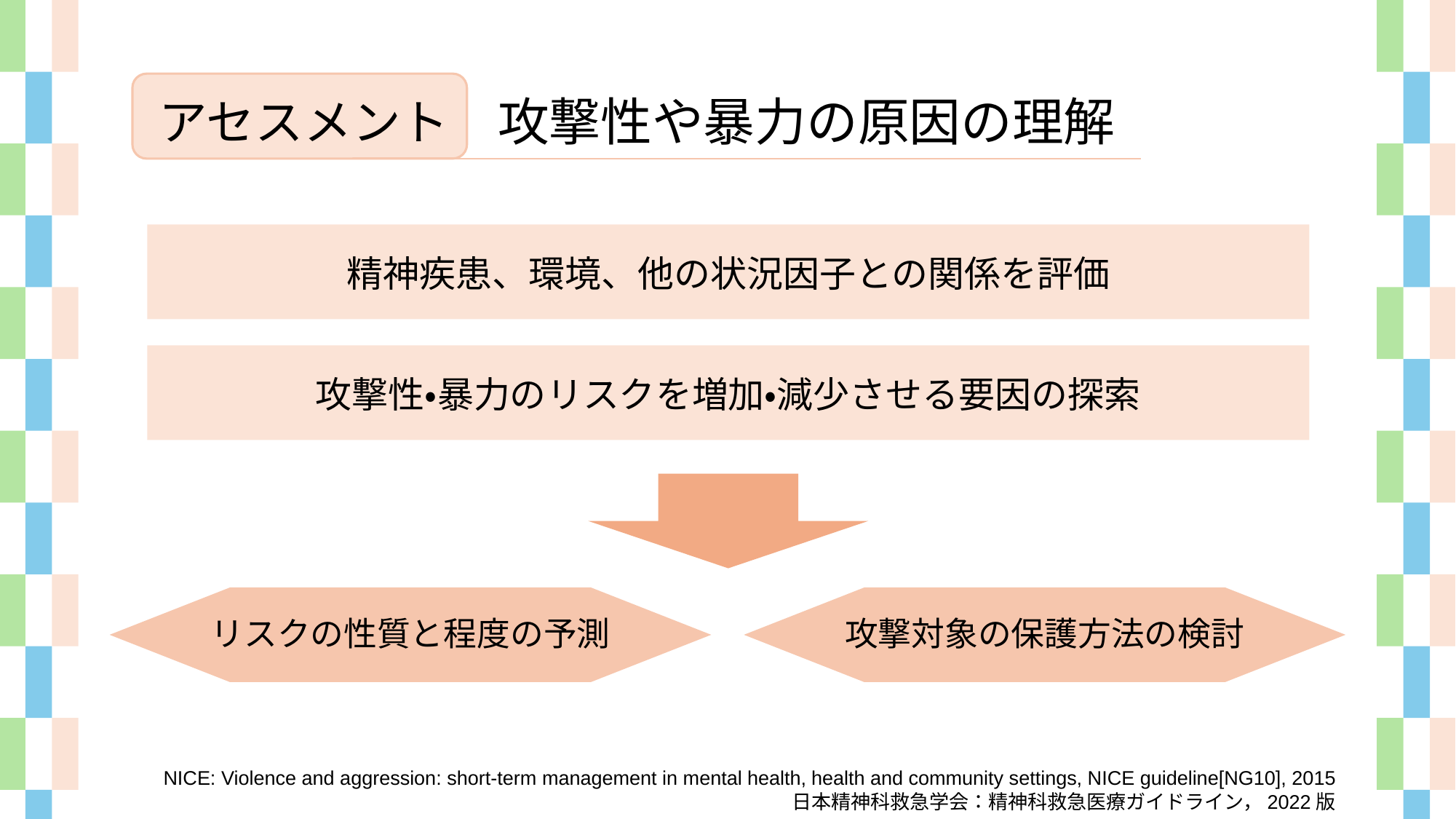

攻撃性や暴力の原因の理解
アセスメント

精神疾患、環境、他の状況因子との関係を評価

攻撃性・暴力のリスクを増加・減少させる要因の探索

攻撃対象の保護方法の検討
リスクの性質と程度の予測
NICE: Violence and aggression: short-term management in mental health, health and community settings, NICE guideline[NG10], 2015
日本精神科救急学会：精神科救急医療ガイドライン，2022版